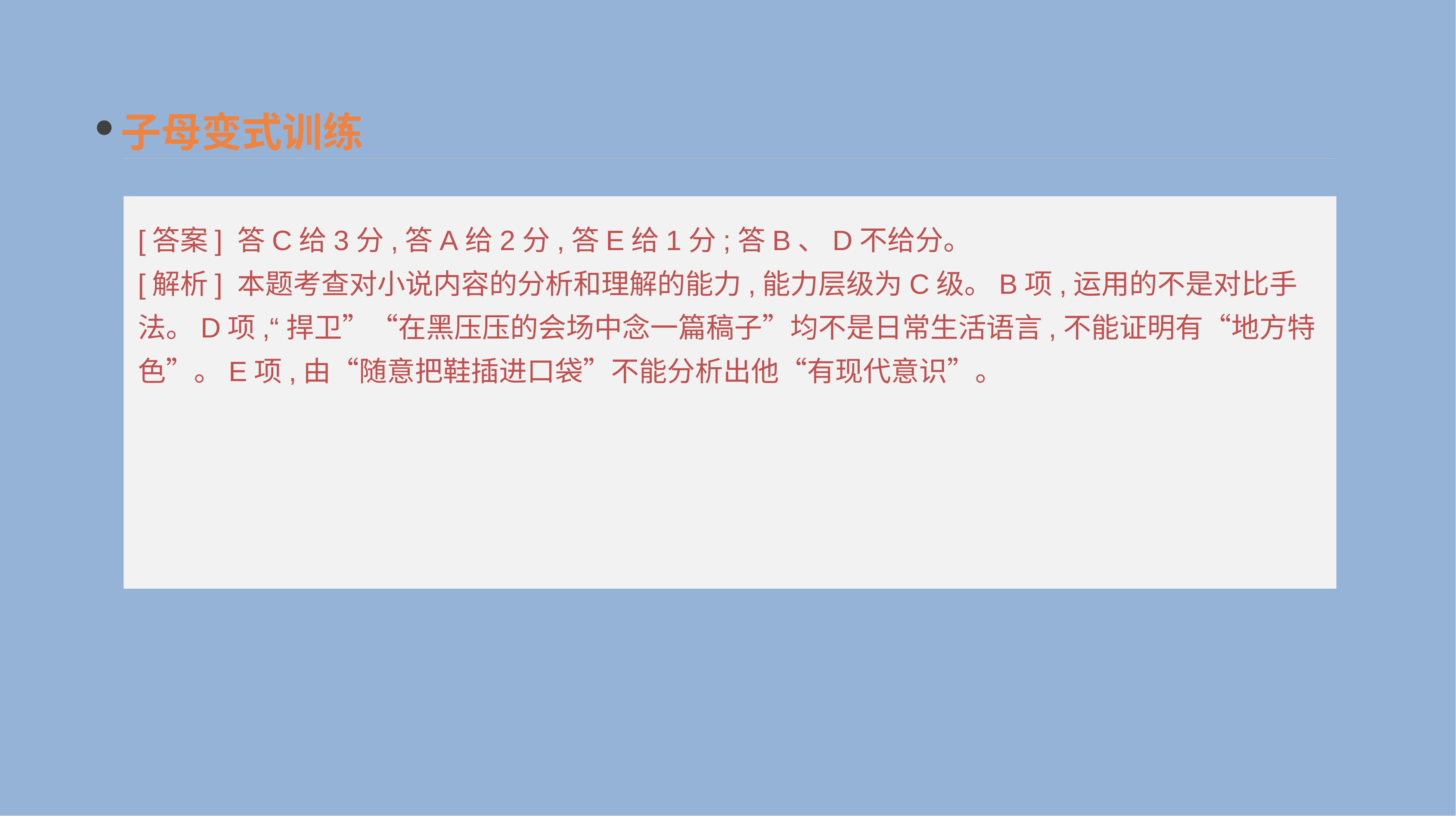

子母变式训练

[答案] 答C给3分,答A给2分,答E给1分;答B、D不给分。
[解析] 本题考查对小说内容的分析和理解的能力,能力层级为C级。B项,运用的不是对比手法。D项,“捍卫”“在黑压压的会场中念一篇稿子”均不是日常生活语言,不能证明有“地方特色”。E项,由“随意把鞋插进口袋”不能分析出他“有现代意识”。